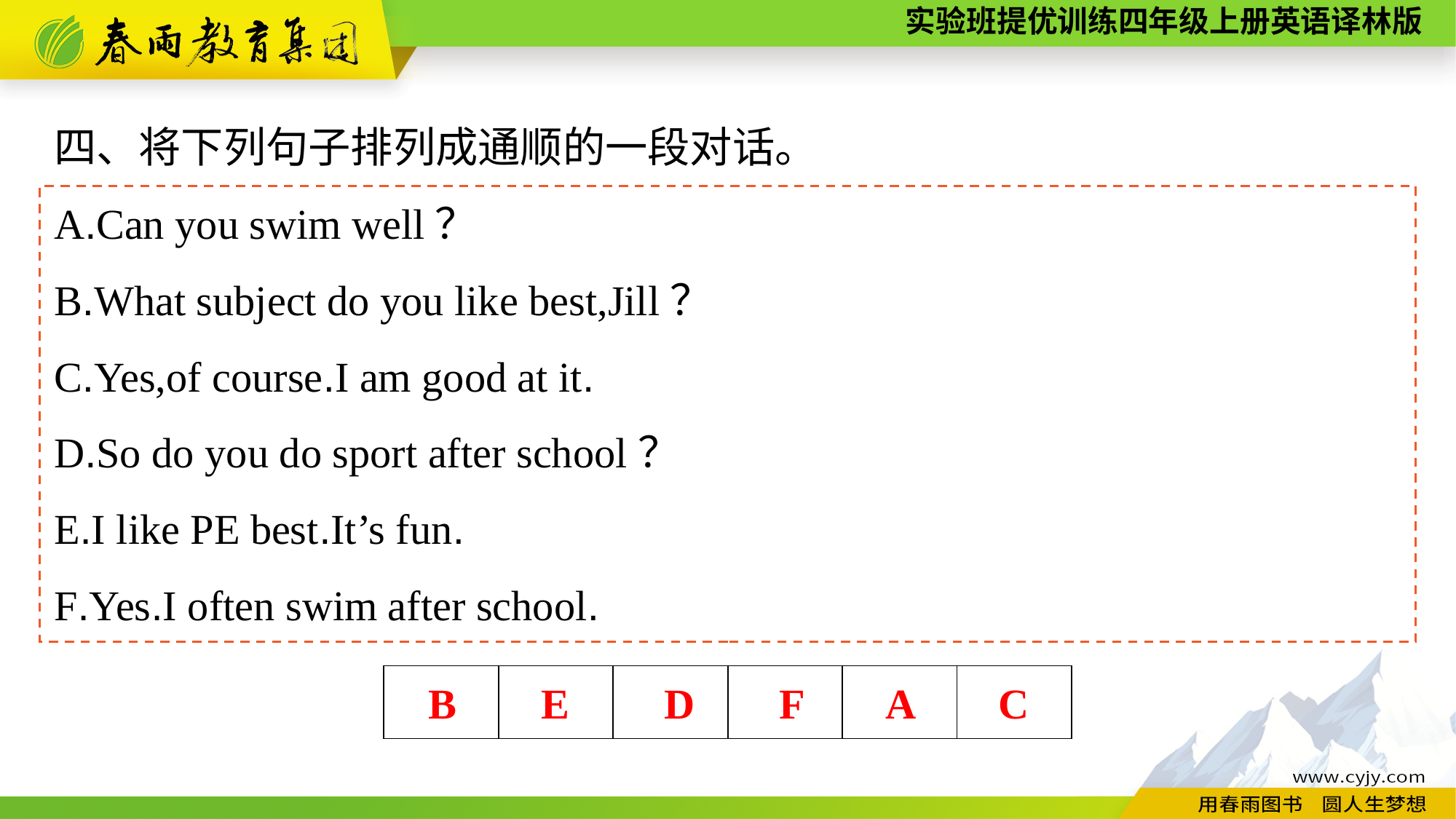

四、将下列句子排列成通顺的一段对话。
A.Can you swim well？
B.What subject do you like best,Jill？
C.Yes,of course.I am good at it.
D.So do you do sport after school？
E.I like PE best.It’s fun.
F.Yes.I often swim after school.

|  |  |  |  |  |  |
| --- | --- | --- | --- | --- | --- |
B        E         D        F        A        C